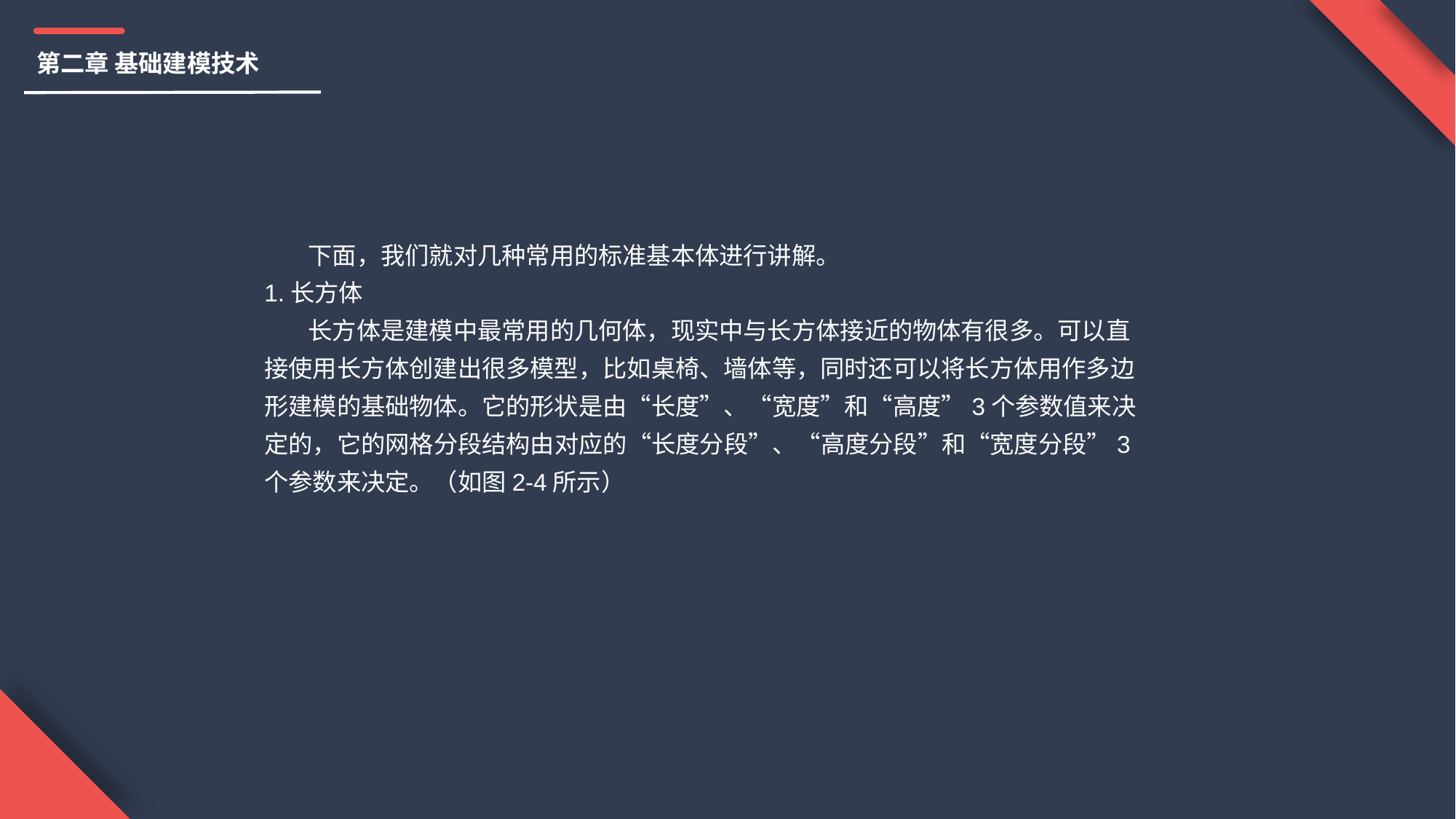

第二章 基础建模技术
       下面，我们就对几种常用的标准基本体进行讲解。
1.长方体
       长方体是建模中最常用的几何体，现实中与长方体接近的物体有很多。可以直接使用长方体创建出很多模型，比如桌椅、墙体等，同时还可以将长方体用作多边形建模的基础物体。它的形状是由“长度”、“宽度”和“高度”3个参数值来决定的，它的网格分段结构由对应的“长度分段”、“高度分段”和“宽度分段”3个参数来决定。（如图2-4所示）